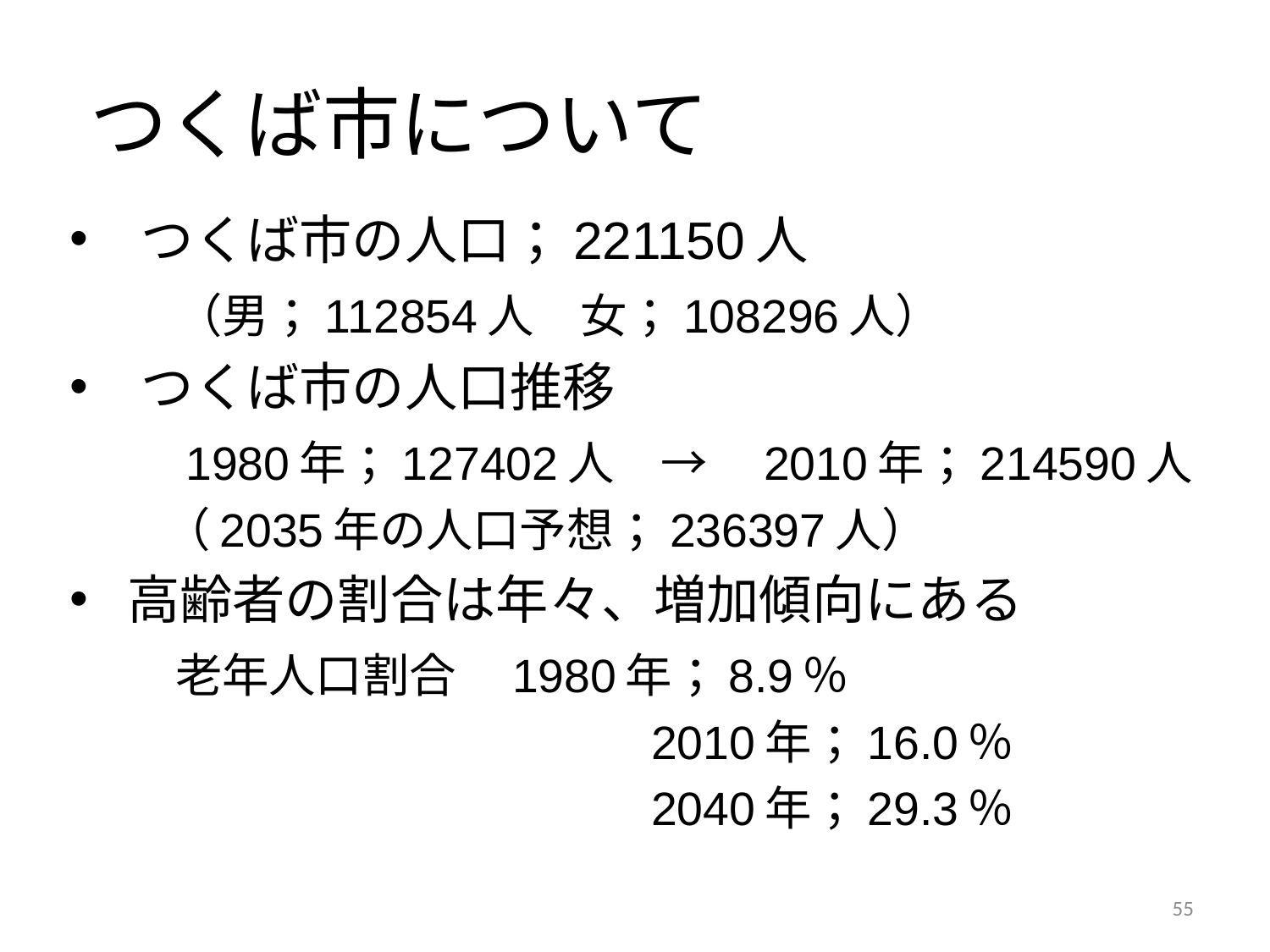

# つくば市について
つくば市の人口；221150人
　　（男；112854人　女；108296人）
つくば市の人口推移
　　1980年；127402人　→　2010年；214590人
　　（2035年の人口予想；236397人）
高齢者の割合は年々、増加傾向にある
　　老年人口割合　1980年；8.9％
　　　　　　　　　　　　 2010年；16.0％
　　　　　　　　　　　　 2040年；29.3％

55